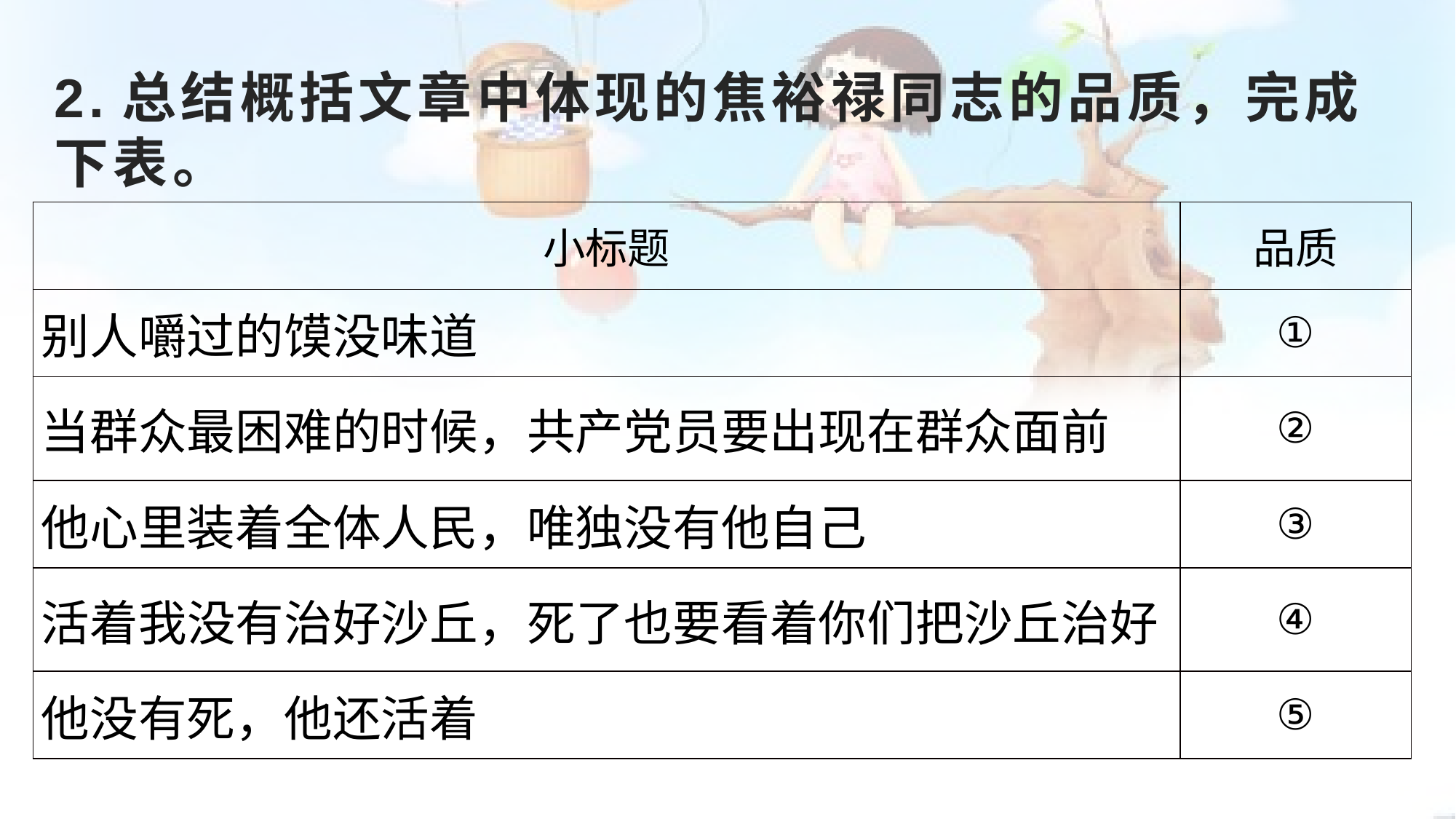

# 2.总结概括文章中体现的焦裕禄同志的品质，完成下表。
| 小标题 | 品质 |
| --- | --- |
| 别人嚼过的馍没味道 | ① |
| 当群众最困难的时候，共产党员要出现在群众面前 | ② |
| 他心里装着全体人民，唯独没有他自己 | ③ |
| 活着我没有治好沙丘，死了也要看着你们把沙丘治好 | ④ |
| 他没有死，他还活着 | ⑤ |